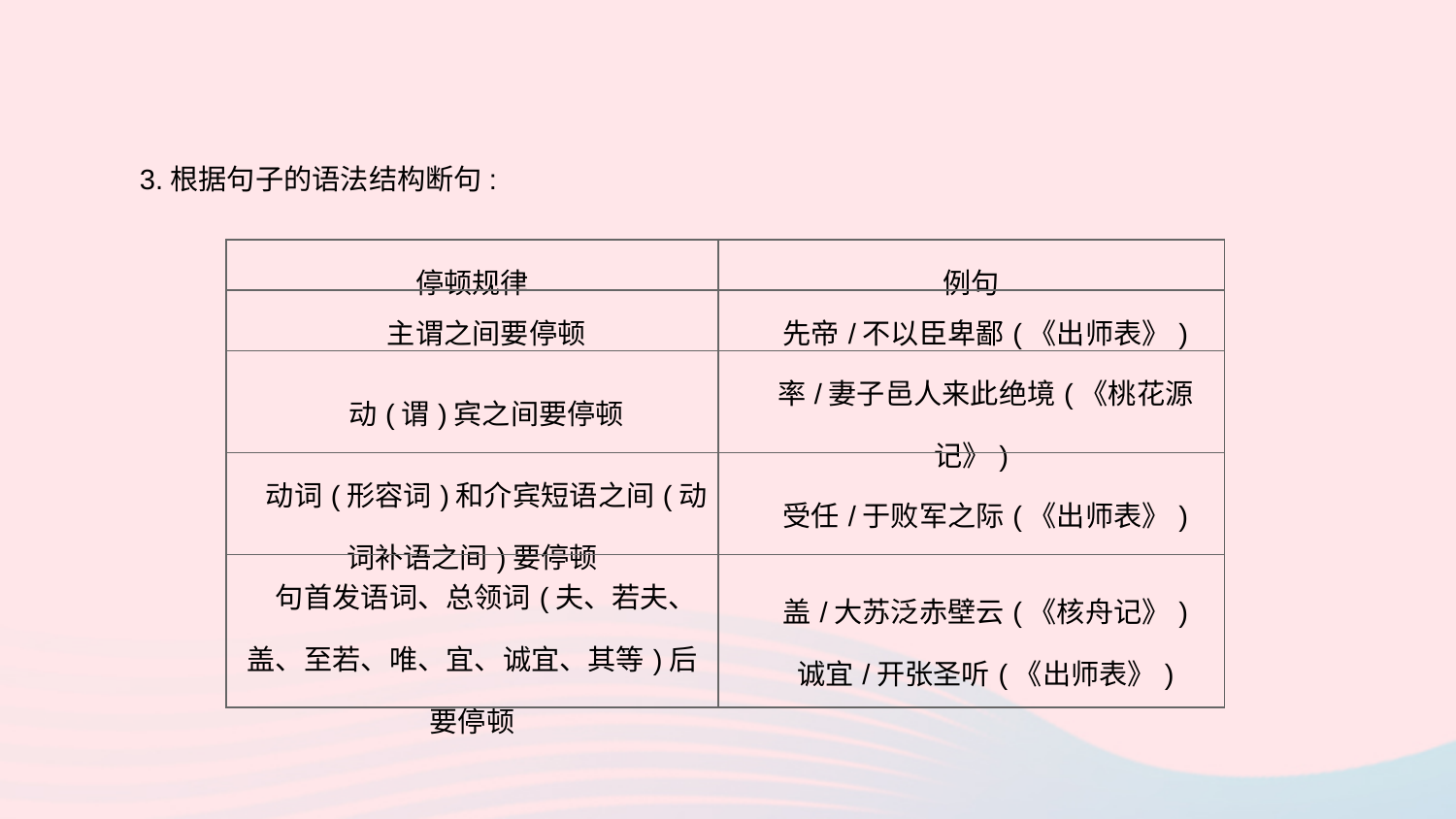

3.根据句子的语法结构断句:
| 停顿规律 | 例句 |
| --- | --- |
| 主谓之间要停顿 | 先帝/不以臣卑鄙(《出师表》) |
| 动(谓)宾之间要停顿 | 率/妻子邑人来此绝境(《桃花源记》) |
| 动词(形容词)和介宾短语之间(动词补语之间)要停顿 | 受任/于败军之际(《出师表》) |
| 句首发语词、总领词(夫、若夫、盖、至若、唯、宜、诚宜、其等)后要停顿 | 盖/大苏泛赤壁云(《核舟记》) 　诚宜/开张圣听(《出师表》) |